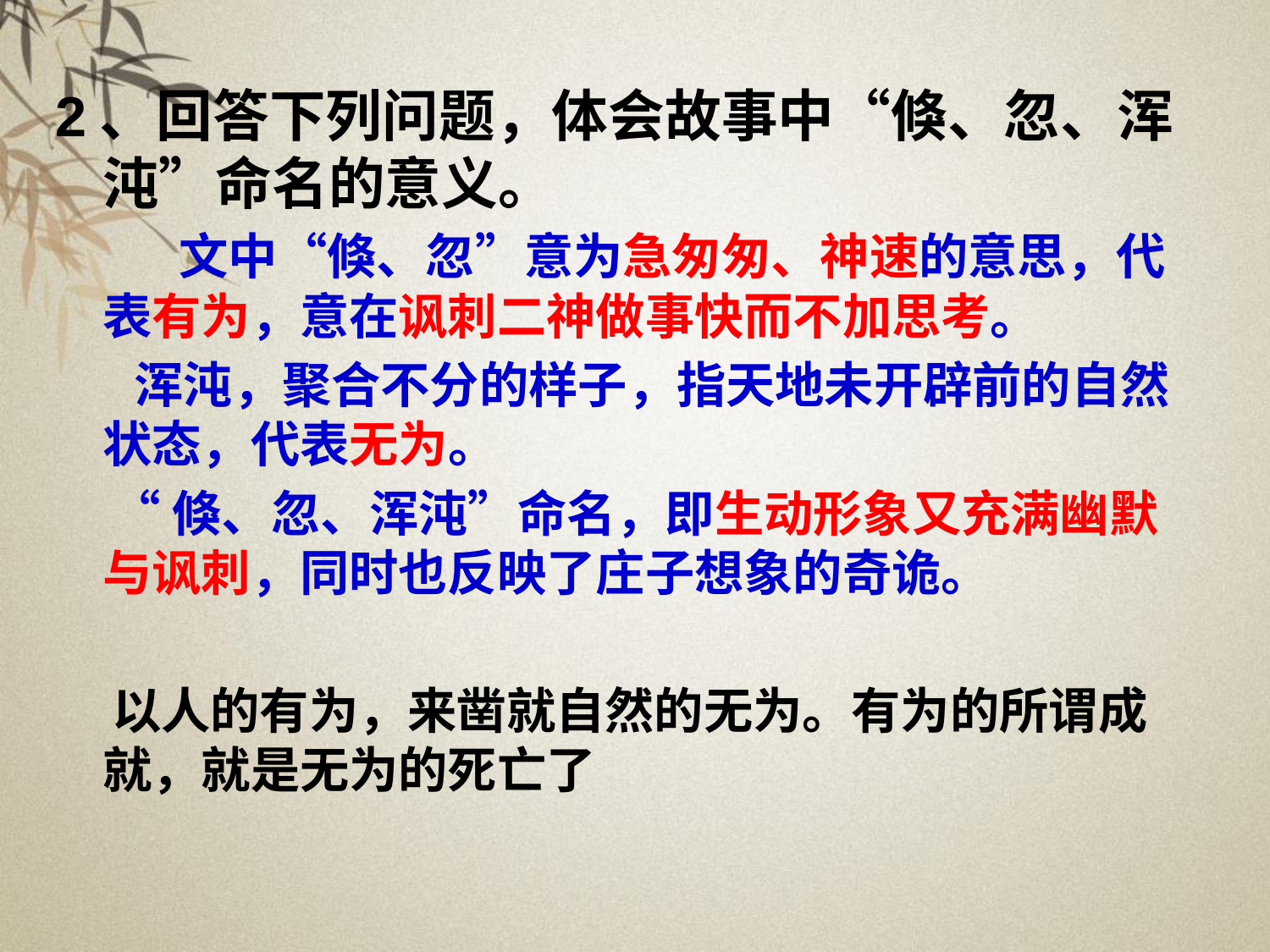

2、回答下列问题，体会故事中“倏、忽、浑沌”命名的意义。
          文中“倏、忽”意为急匆匆、神速的意思，代表有为，意在讽刺二神做事快而不加思考。
      浑沌，聚合不分的样子，指天地未开辟前的自然状态，代表无为。
     “倏、忽、浑沌”命名，即生动形象又充满幽默与讽刺，同时也反映了庄子想象的奇诡。

    以人的有为，来凿就自然的无为。有为的所谓成就，就是无为的死亡了